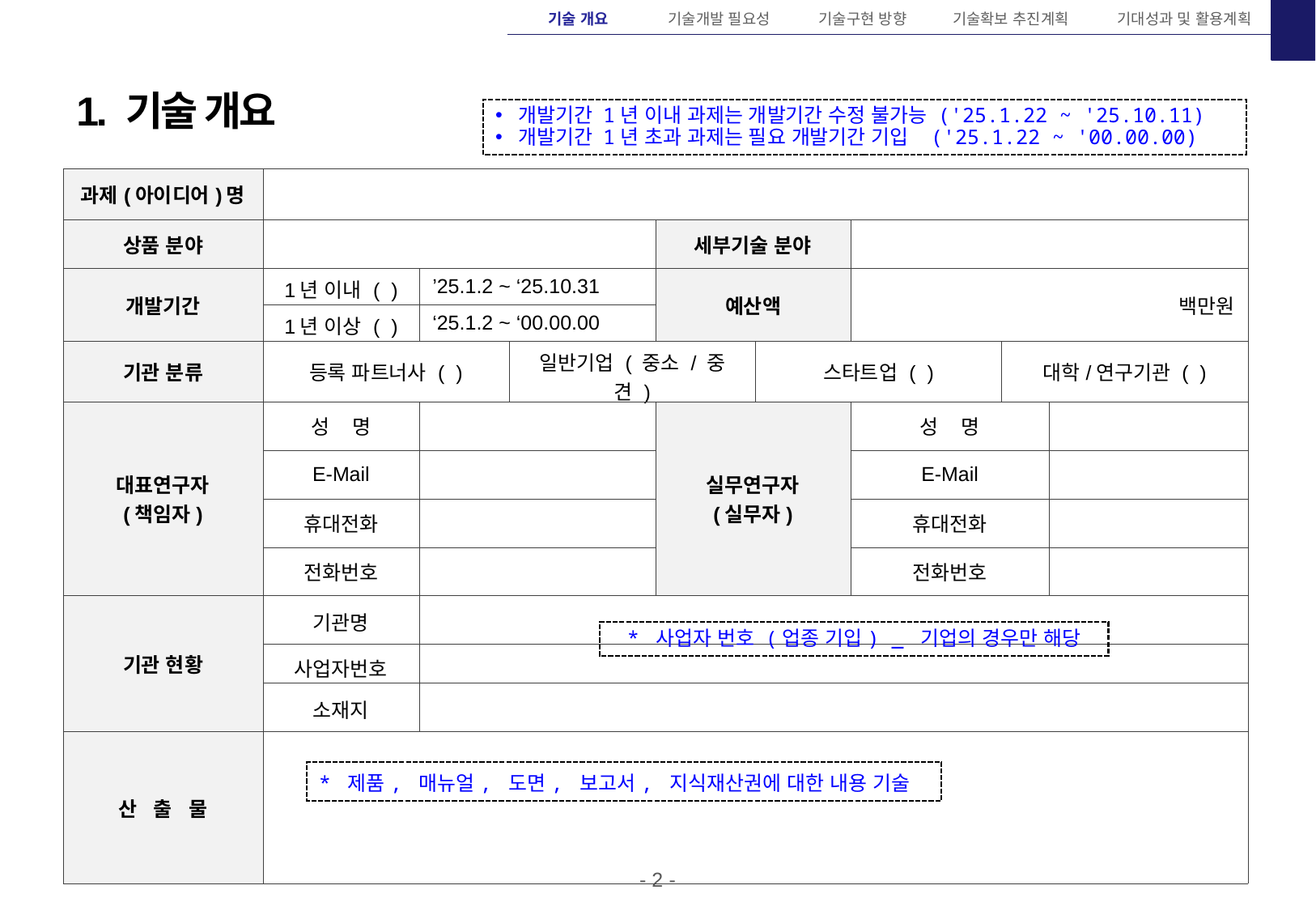

기술 개요
기술개발 필요성
기술구현 방향
기술확보 추진계획
기대성과 및 활용계획
1. 기술 개요
개발기간 1년 이내 과제는 개발기간 수정 불가능 ('25.1.22 ~ '25.10.11)
개발기간 1년 초과 과제는 필요 개발기간 기입   ('25.1.22 ~ '00.00.00)
| 과제(아이디어)명 |  |  |  |  |  |  |  |  |
| --- | --- | --- | --- | --- | --- | --- | --- | --- |
| 상품 분야 |  |  |  | 세부기술 분야 |  |  |  |  |
| 개발기간 | 1년 이내 ( ) | ’25.1.2 ~ ‘25.10.31 |  | 예산액 |  | 백만원 |  |  |
|  | 1년 이상 ( ) | ‘25.1.2 ~ ‘00.00.00 |  |  |  |  |  |  |
| 기관 분류 | 등록 파트너사 ( ) |  | 일반기업 ( 중소 / 중견 ) |  | 스타트업 ( ) |  | 대학/연구기관 ( ) |  |
| 대표연구자 (책임자) | 성 명 |  |  | 실무연구자 (실무자) |  | 성 명 |  |  |
|  | E-Mail |  |  |  |  | E-Mail |  |  |
|  | 휴대전화 |  |  |  |  | 휴대전화 |  |  |
|  | 전화번호 |  |  |  |  | 전화번호 |  |  |
| 기관 현황 | 기관명 |  |  |  |  |  |  |  |
|  | 사업자번호 |  |  |  |  |  |  |  |
|  | 소재지 |  |  |  |  |  |  |  |
| 산 출 물 |  |  |  |  |  |  |  |  |
* 사업자 번호 (업종 기입) _ 기업의 경우만 해당
* 제품, 매뉴얼, 도면, 보고서, 지식재산권에 대한 내용 기술